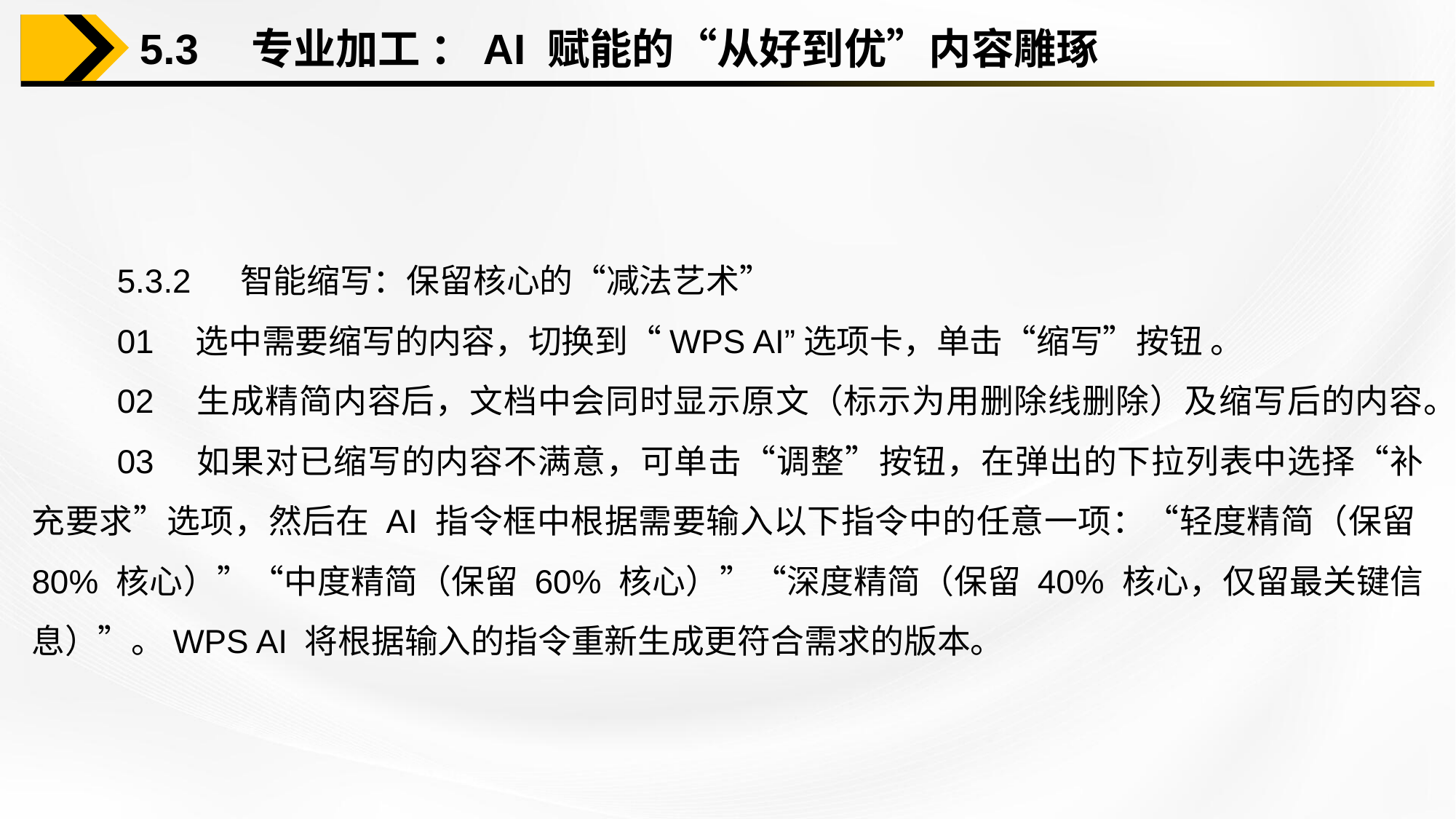

5.3　专业加工 ：AI 赋能的“从好到优”内容雕琢
5.3.2　 智能缩写：保留核心的“减法艺术”
01　选中需要缩写的内容，切换到“WPS AI”选项卡，单击“缩写”按钮 。
02　生成精简内容后，文档中会同时显示原文（标示为用删除线删除）及缩写后的内容。
03　如果对已缩写的内容不满意，可单击“调整”按钮，在弹出的下拉列表中选择“补充要求”选项，然后在 AI 指令框中根据需要输入以下指令中的任意一项：“轻度精简（保留80% 核心）”“中度精简（保留 60% 核心）”“深度精简（保留 40% 核心，仅留最关键信息）”。WPS AI 将根据输入的指令重新生成更符合需求的版本。